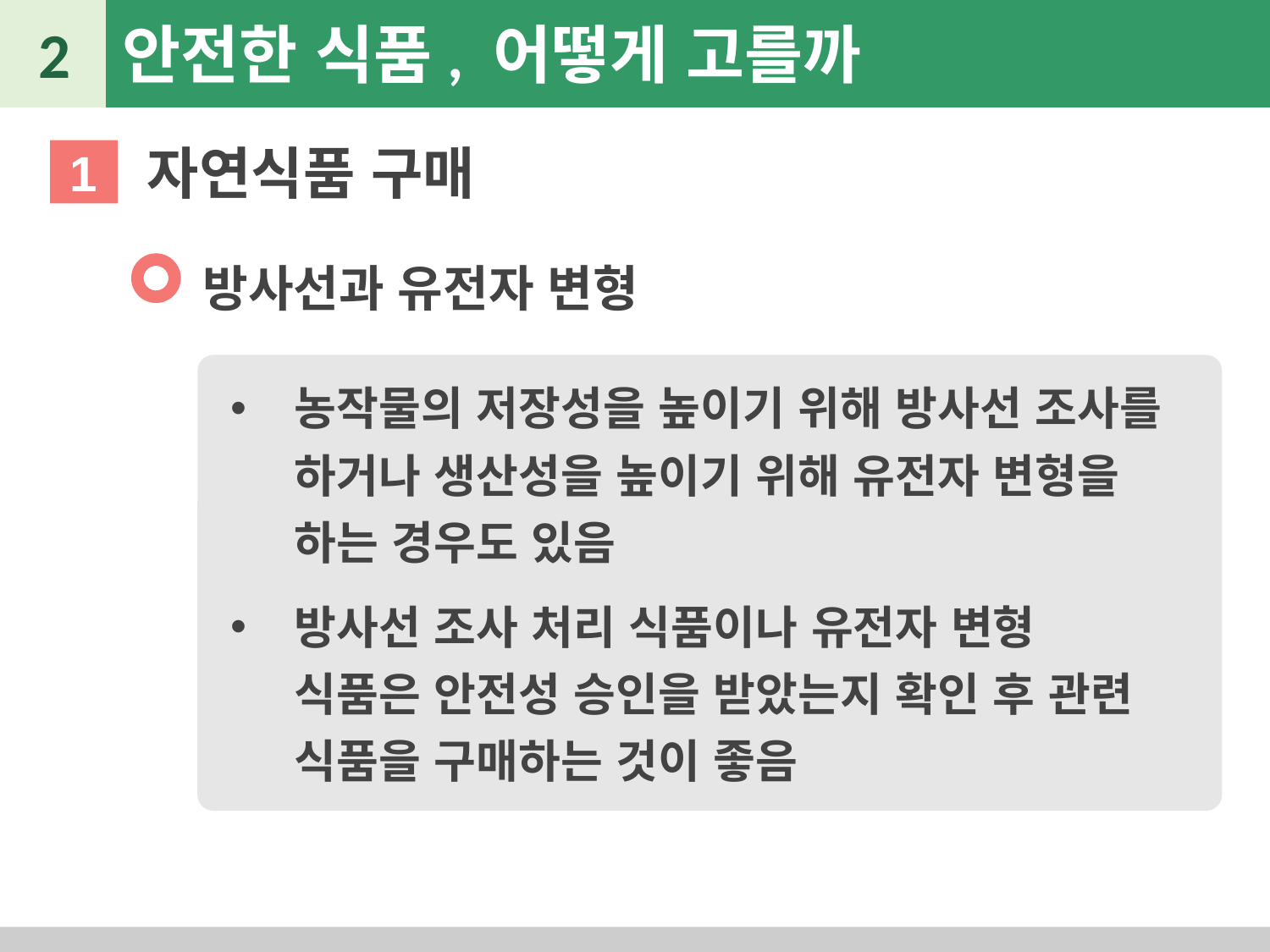

2
안전한 식품, 어떻게 고를까
자연식품 구매
1
방사선과 유전자 변형

농작물의 저장성을 높이기 위해 방사선 조사를 하거나 생산성을 높이기 위해 유전자 변형을 하는 경우도 있음
방사선 조사 처리 식품이나 유전자 변형 식품은 안전성 승인을 받았는지 확인 후 관련 식품을 구매하는 것이 좋음